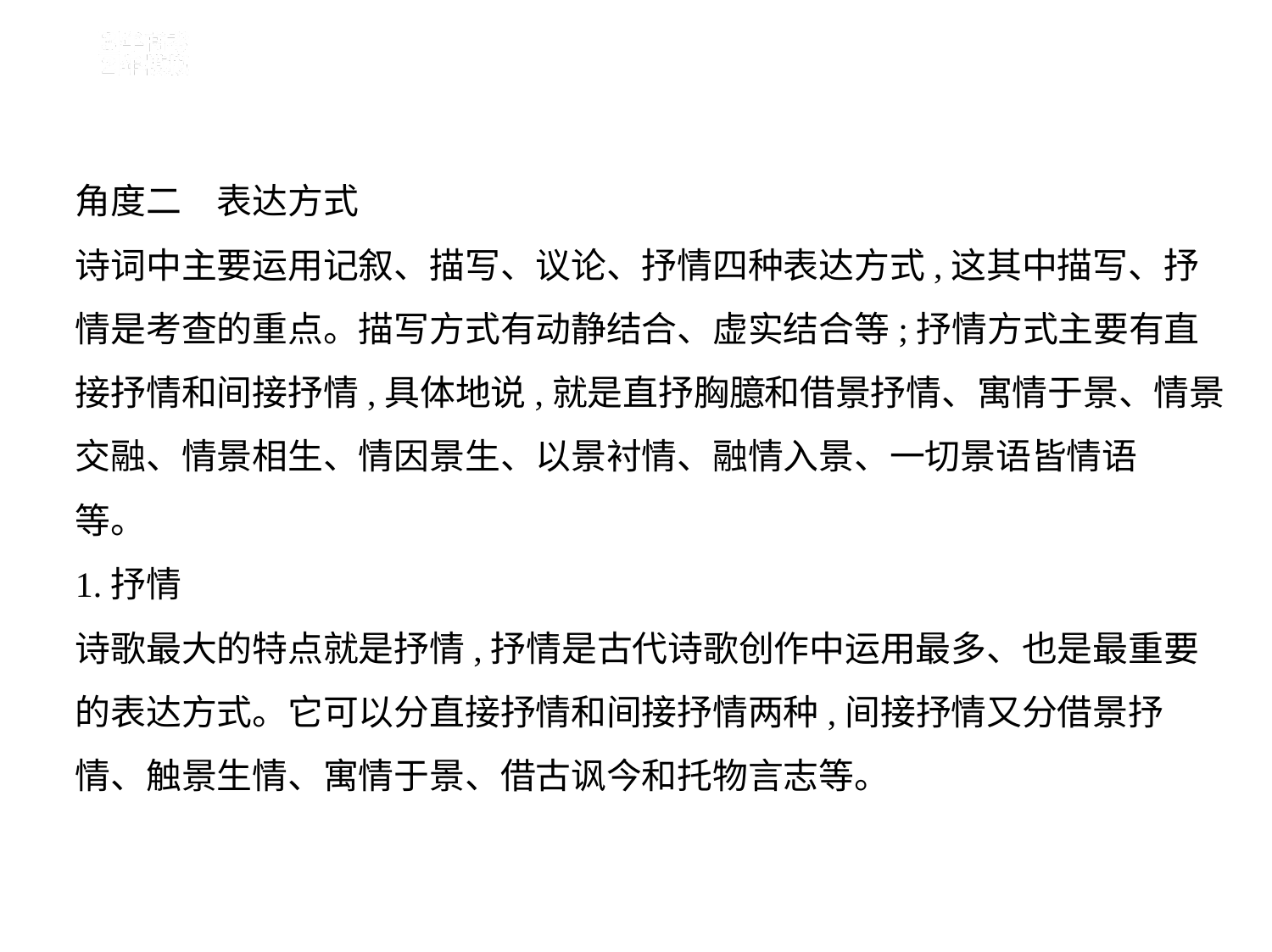

角度二　表达方式
诗词中主要运用记叙、描写、议论、抒情四种表达方式,这其中描写、抒
情是考查的重点。描写方式有动静结合、虚实结合等;抒情方式主要有直
接抒情和间接抒情,具体地说,就是直抒胸臆和借景抒情、寓情于景、情景
交融、情景相生、情因景生、以景衬情、融情入景、一切景语皆情语
等。
1.抒情
诗歌最大的特点就是抒情,抒情是古代诗歌创作中运用最多、也是最重要
的表达方式。它可以分直接抒情和间接抒情两种,间接抒情又分借景抒
情、触景生情、寓情于景、借古讽今和托物言志等。